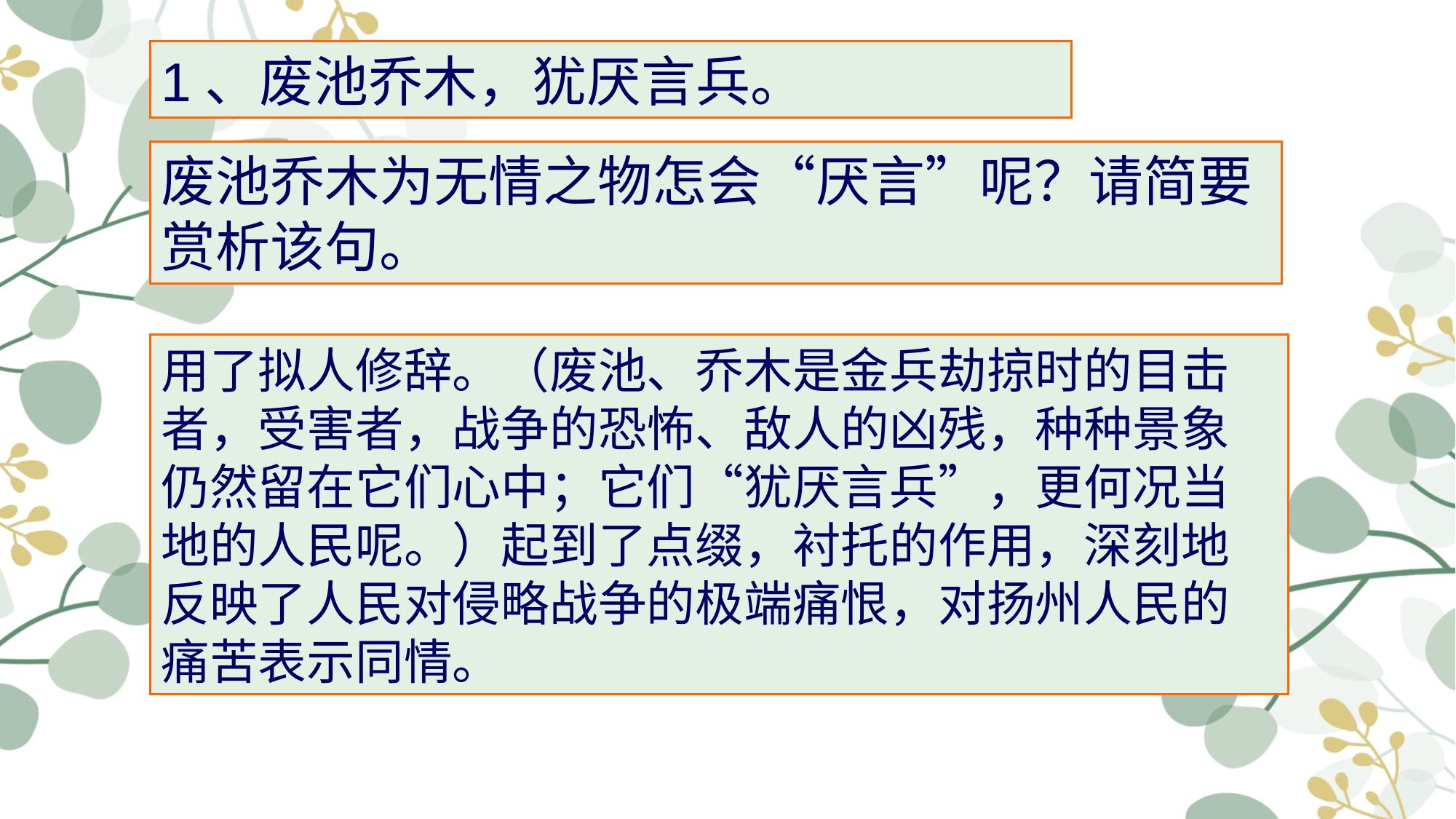

1、废池乔木，犹厌言兵。
废池乔木为无情之物怎会“厌言”呢？请简要赏析该句。
用了拟人修辞。（废池、乔木是金兵劫掠时的目击者，受害者，战争的恐怖、敌人的凶残，种种景象仍然留在它们心中；它们“犹厌言兵”，更何况当地的人民呢。）起到了点缀，衬托的作用，深刻地反映了人民对侵略战争的极端痛恨，对扬州人民的痛苦表示同情。